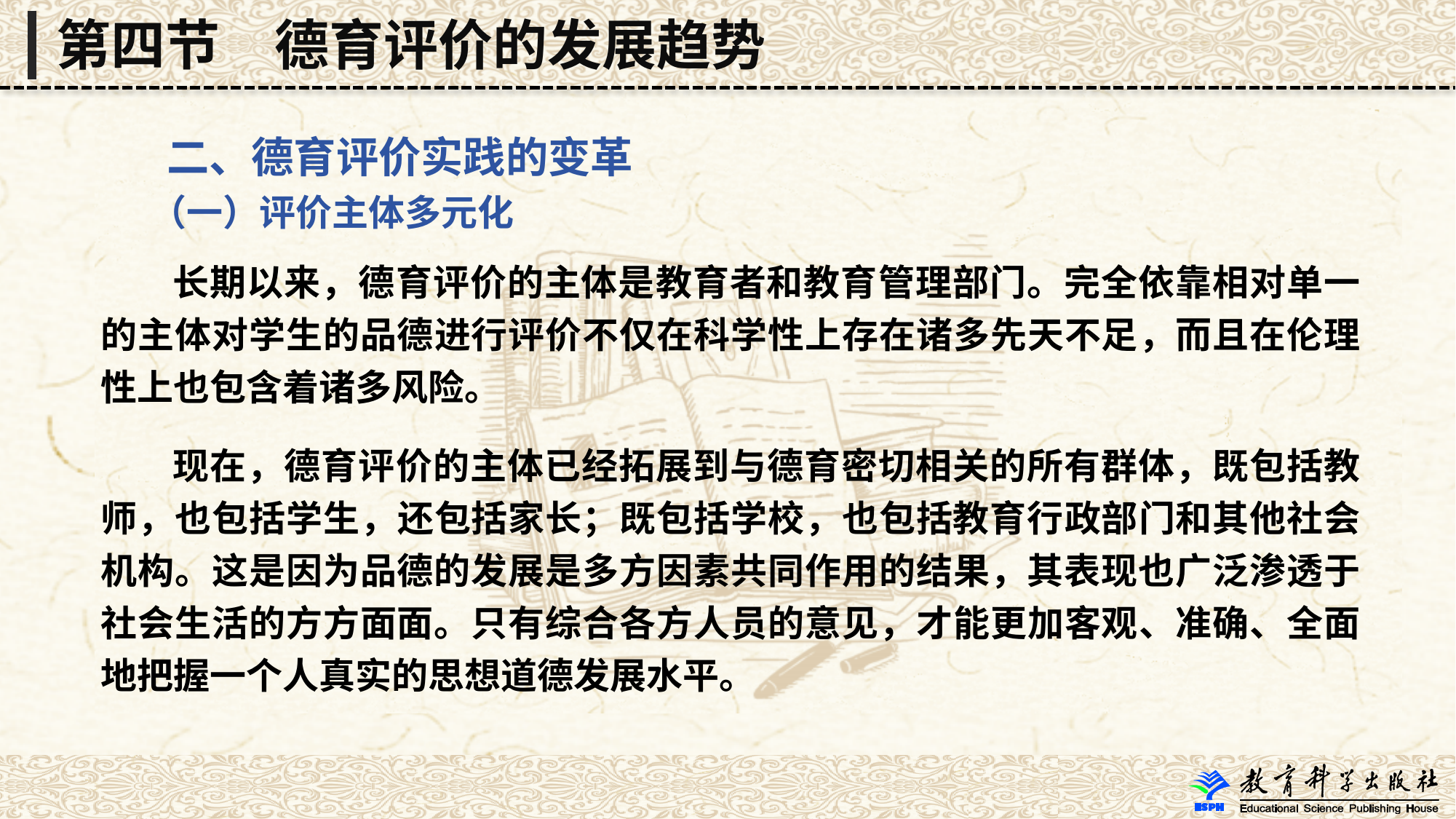

第四节　德育评价的发展趋势
       二、德育评价实践的变革
     （一）评价主体多元化

       长期以来，德育评价的主体是教育者和教育管理部门。完全依靠相对单一的主体对学生的品德进行评价不仅在科学性上存在诸多先天不足，而且在伦理性上也包含着诸多风险。

       现在，德育评价的主体已经拓展到与德育密切相关的所有群体，既包括教师，也包括学生，还包括家长；既包括学校，也包括教育行政部门和其他社会机构。这是因为品德的发展是多方因素共同作用的结果，其表现也广泛渗透于社会生活的方方面面。只有综合各方人员的意见，才能更加客观、准确、全面地把握一个人真实的思想道德发展水平。